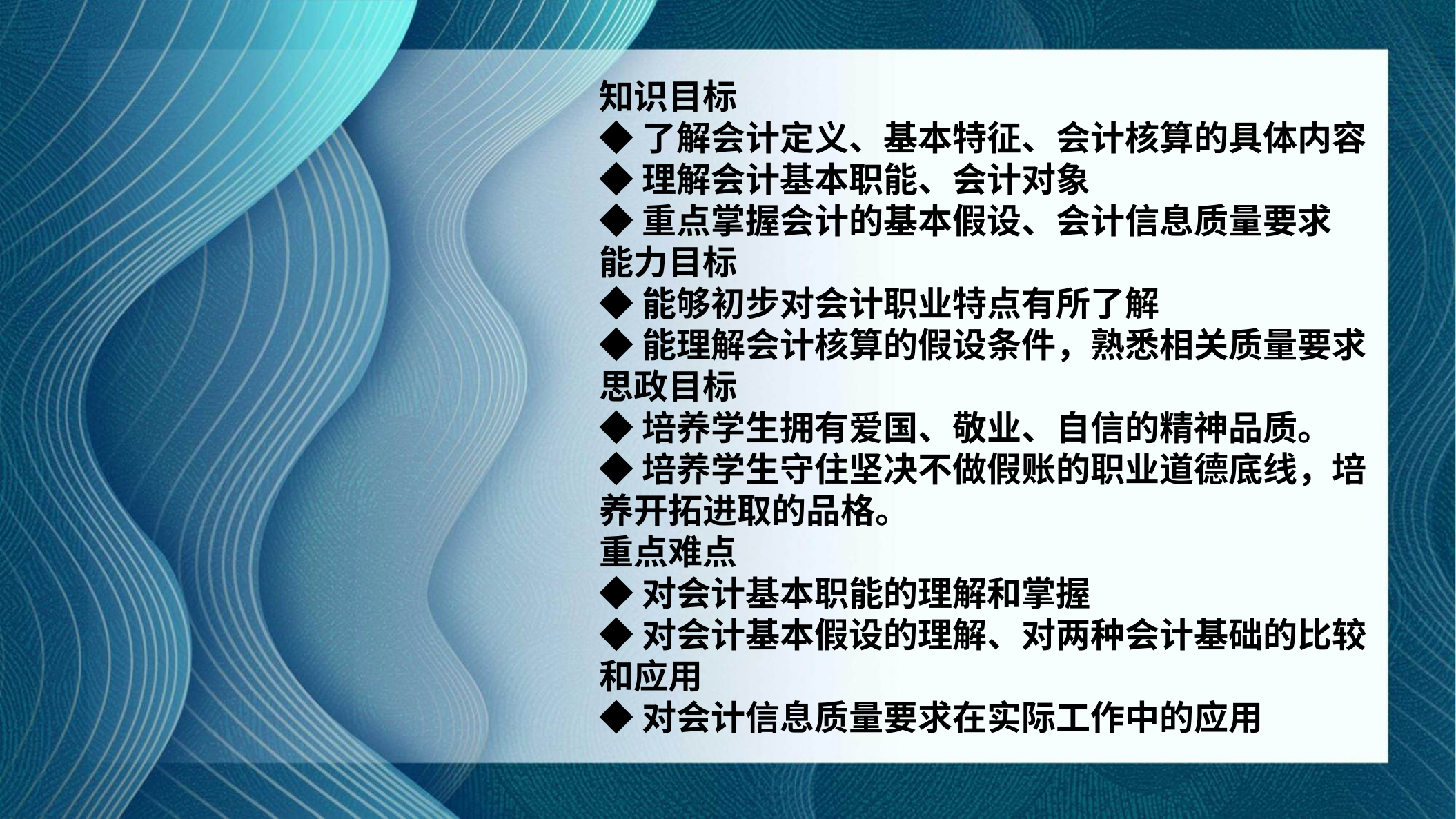

知识目标
◆了解会计定义、基本特征、会计核算的具体内容
◆理解会计基本职能、会计对象
◆重点掌握会计的基本假设、会计信息质量要求
能力目标
◆能够初步对会计职业特点有所了解
◆能理解会计核算的假设条件，熟悉相关质量要求
思政目标
◆培养学生拥有爱国、敬业、自信的精神品质。
◆培养学生守住坚决不做假账的职业道德底线，培养开拓进取的品格。
重点难点
◆对会计基本职能的理解和掌握
◆对会计基本假设的理解、对两种会计基础的比较和应用
◆对会计信息质量要求在实际工作中的应用